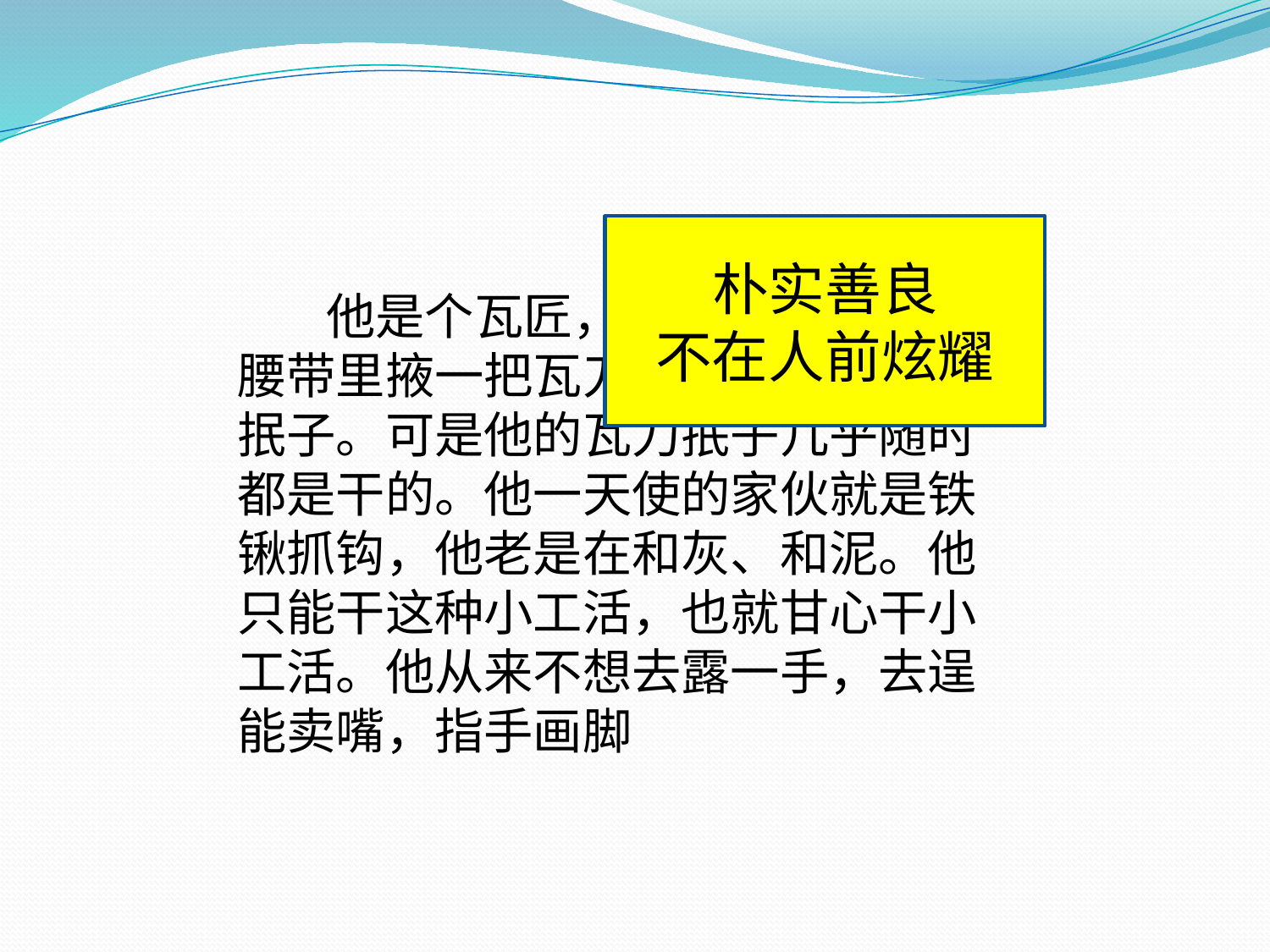

#

       他是个瓦匠，上工时照例也在腰带里掖一把瓦刀，手里提着一个抿子。可是他的瓦刀抿子几乎随时都是干的。他一天使的家伙就是铁锹抓钩，他老是在和灰、和泥。他只能干这种小工活，也就甘心干小工活。他从来不想去露一手，去逞能卖嘴，指手画脚
朴实善良
不在人前炫耀